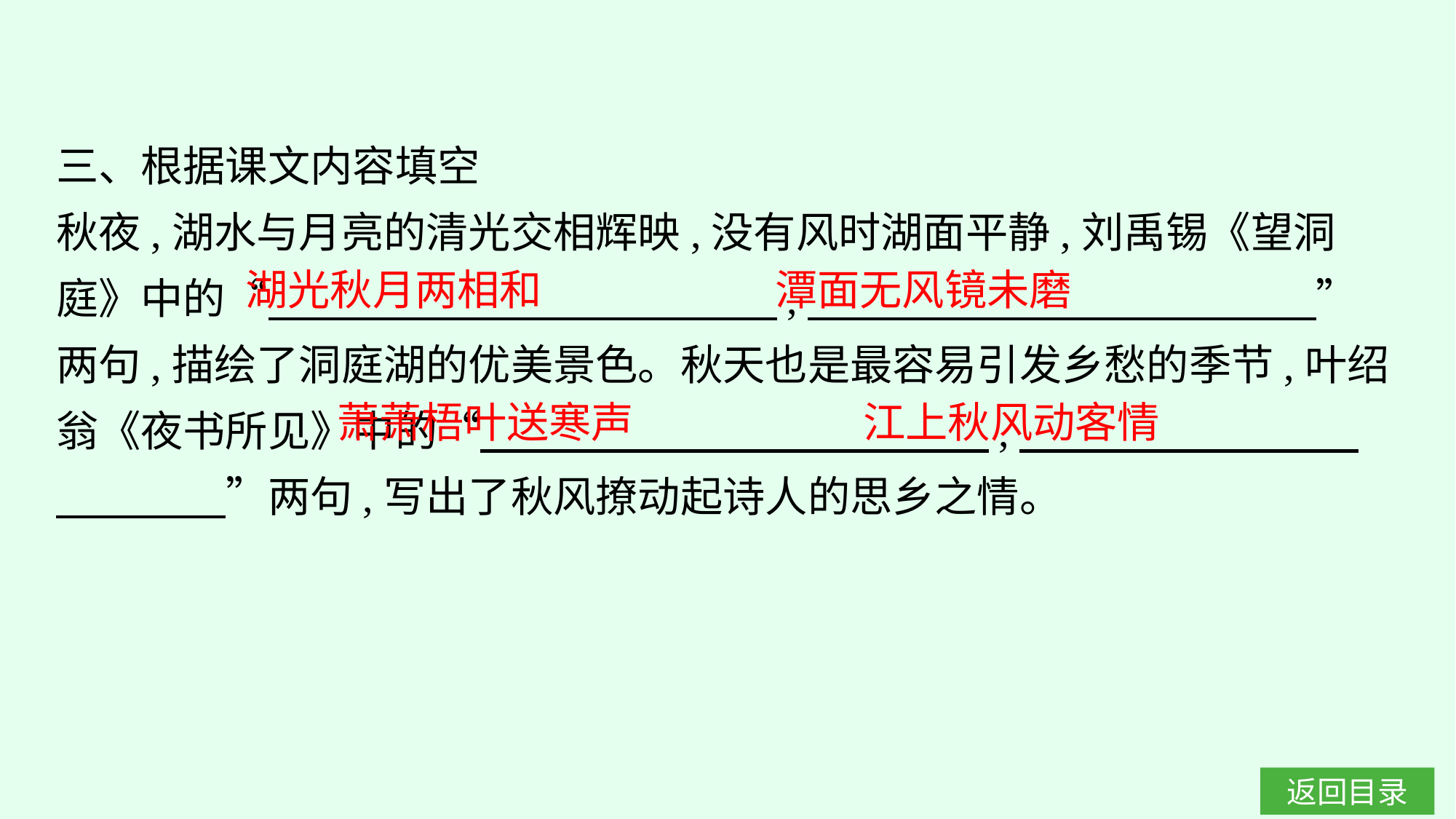

三、根据课文内容填空
秋夜,湖水与月亮的清光交相辉映,没有风时湖面平静,刘禹锡《望洞庭》中的“　　　　　　　　　　　　,　　　　　　　　　　　　”两句,描绘了洞庭湖的优美景色。秋天也是最容易引发乡愁的季节,叶绍翁《夜书所见》中的“　　　　　　　　　　　　,　　　　　　　　　　　　”两句,写出了秋风撩动起诗人的思乡之情。
湖光秋月两相和
潭面无风镜未磨
萧萧梧叶送寒声
江上秋风动客情